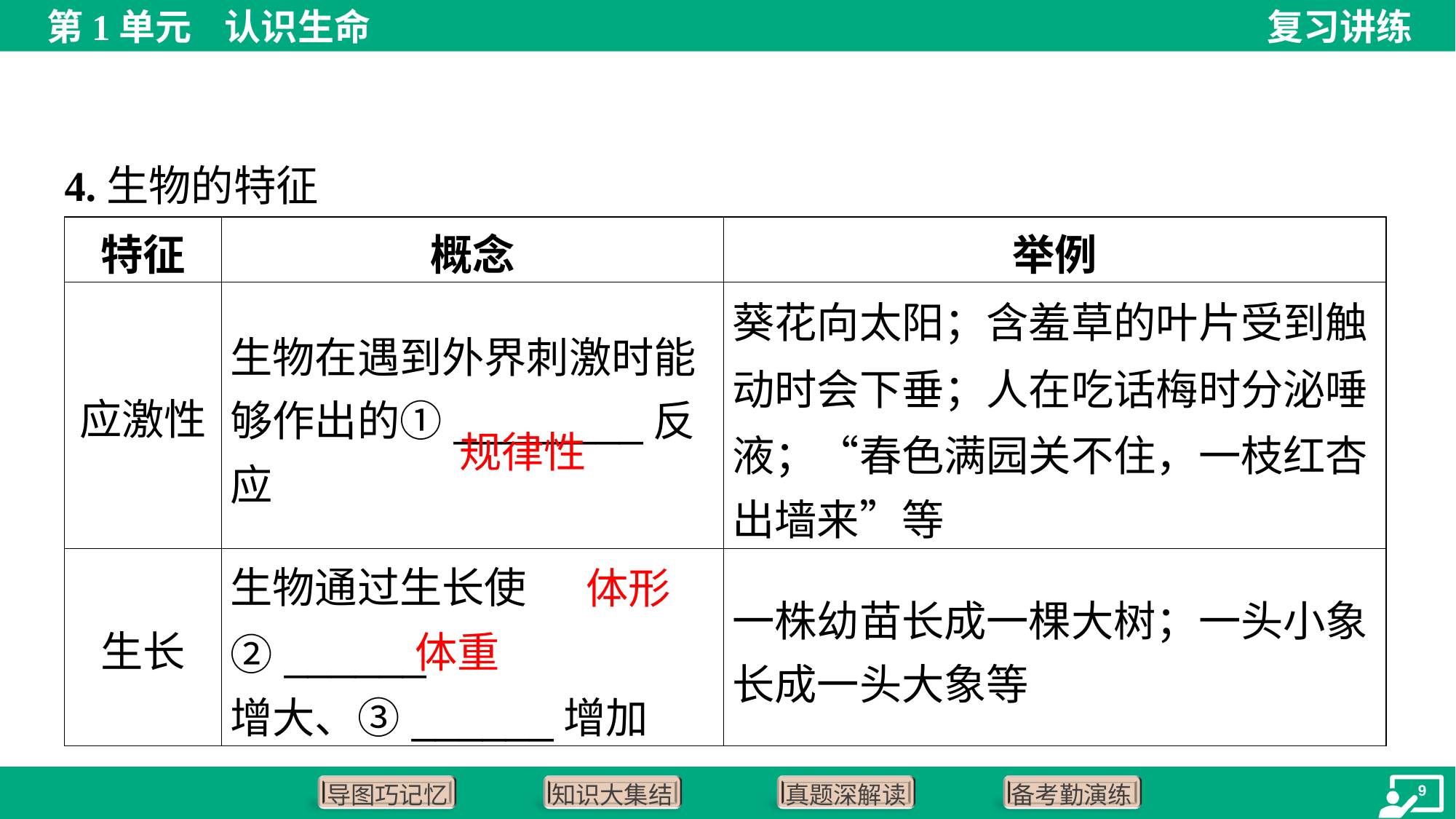

4.生物的特征
| 特征 | 概念 | 举例 |
| --- | --- | --- |
| 应激性 | 生物在遇到外界刺激时能 够作出的①\_\_\_\_\_\_\_\_反应 | 葵花向太阳；含羞草的叶片受到触 动时会下垂；人在吃话梅时分泌唾 液；“春色满园关不住，一枝红杏 出墙来”等 |
| 生长 | 生物通过生长使②\_\_\_\_\_\_ 增大、③\_\_\_\_\_\_增加 | 一株幼苗长成一棵大树；一头小象 长成一头大象等 |
规律性
体形
体重